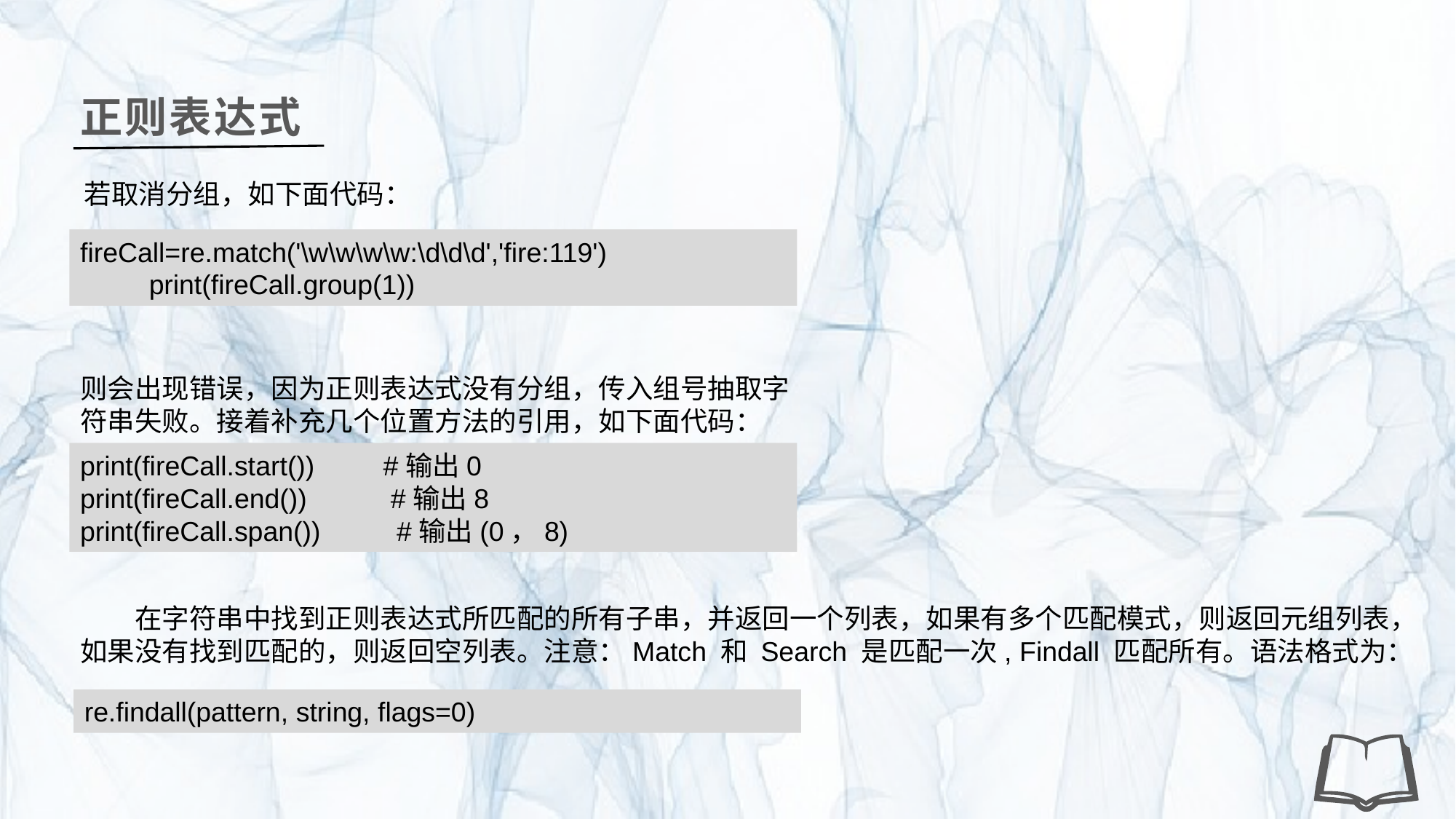

正则表达式
若取消分组，如下面代码：
fireCall=re.match('\w\w\w\w:\d\d\d','fire:119')
         print(fireCall.group(1))
则会出现错误，因为正则表达式没有分组，传入组号抽取字符串失败。接着补充几个位置方法的引用，如下面代码：
print(fireCall.start())         #输出0
print(fireCall.end())           #输出8
print(fireCall.span())          #输出(0，8)
在字符串中找到正则表达式所匹配的所有子串，并返回一个列表，如果有多个匹配模式，则返回元组列表，如果没有找到匹配的，则返回空列表。注意：Match 和 Search 是匹配一次, Findall 匹配所有。语法格式为：
re.findall(pattern, string, flags=0)

59